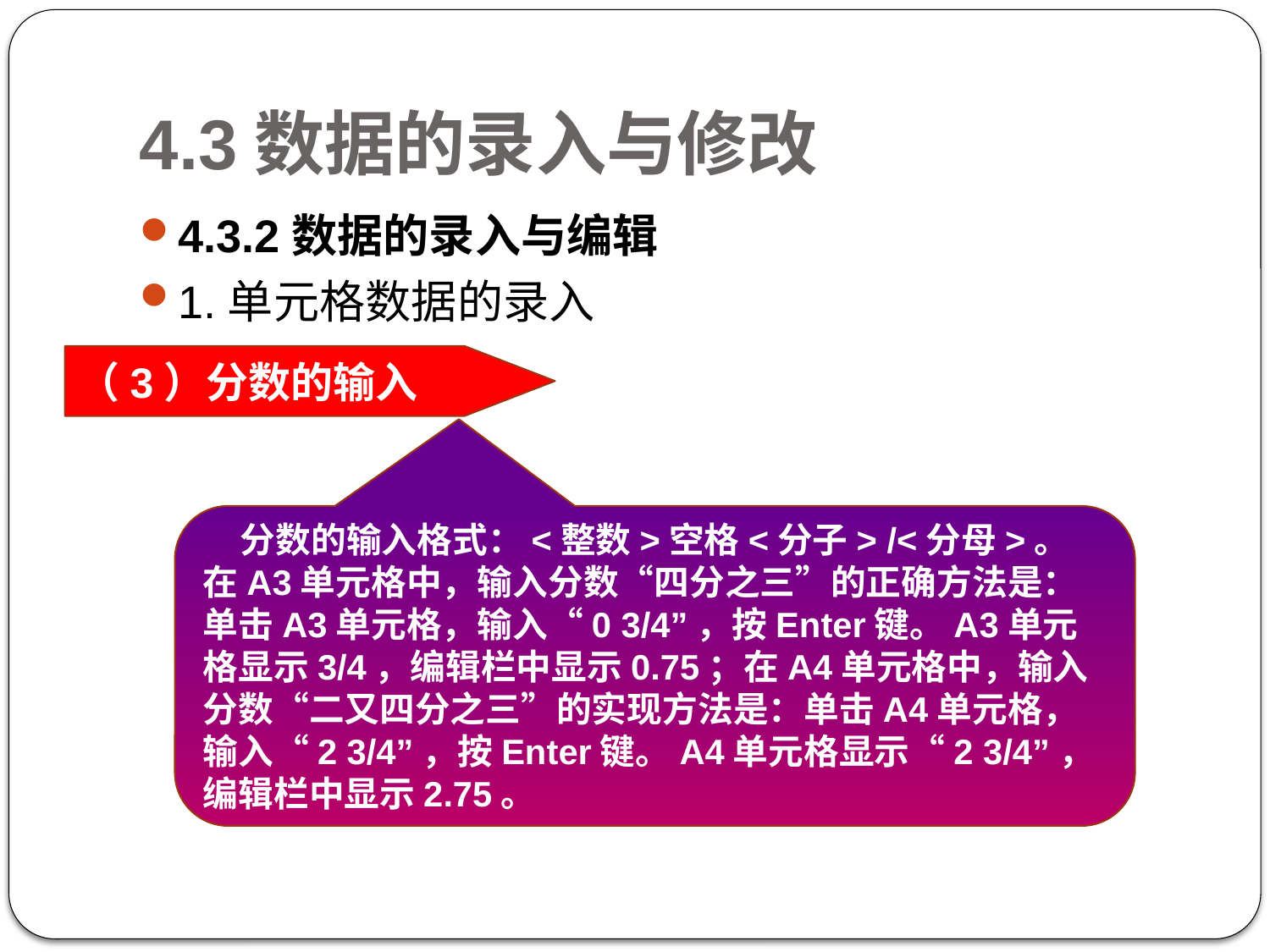

# 4.3数据的录入与修改
4.3.2数据的录入与编辑
1.单元格数据的录入

（3）分数的输入
分数的输入格式：<整数>空格<分子> /<分母>。
在A3单元格中，输入分数“四分之三”的正确方法是：单击A3单元格，输入“0 3/4”，按Enter键。A3单元格显示3/4，编辑栏中显示0.75；在A4单元格中，输入分数“二又四分之三”的实现方法是：单击A4单元格，输入“2 3/4”，按Enter键。A4单元格显示“2 3/4”，编辑栏中显示2.75。